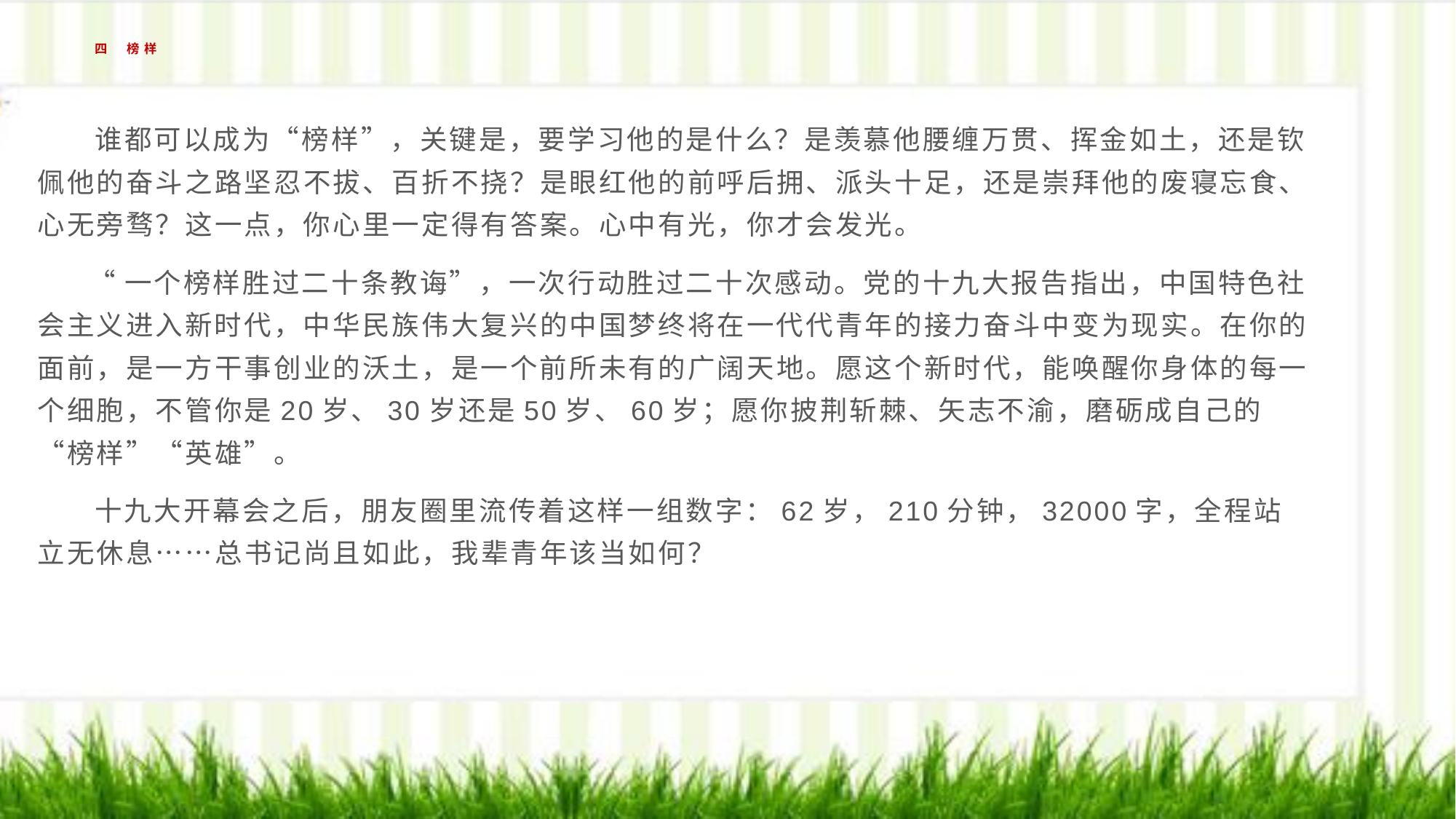

# 四  榜样
      谁都可以成为“榜样”，关键是，要学习他的是什么？是羡慕他腰缠万贯、挥金如土，还是钦佩他的奋斗之路坚忍不拔、百折不挠？是眼红他的前呼后拥、派头十足，还是崇拜他的废寝忘食、心无旁骛？这一点，你心里一定得有答案。心中有光，你才会发光。
      “一个榜样胜过二十条教诲”，一次行动胜过二十次感动。党的十九大报告指出，中国特色社会主义进入新时代，中华民族伟大复兴的中国梦终将在一代代青年的接力奋斗中变为现实。在你的面前，是一方干事创业的沃土，是一个前所未有的广阔天地。愿这个新时代，能唤醒你身体的每一个细胞，不管你是20岁、30岁还是50岁、60岁；愿你披荆斩棘、矢志不渝，磨砺成自己的“榜样”“英雄”。
      十九大开幕会之后，朋友圈里流传着这样一组数字：62岁，210分钟，32000字，全程站立无休息……总书记尚且如此，我辈青年该当如何？